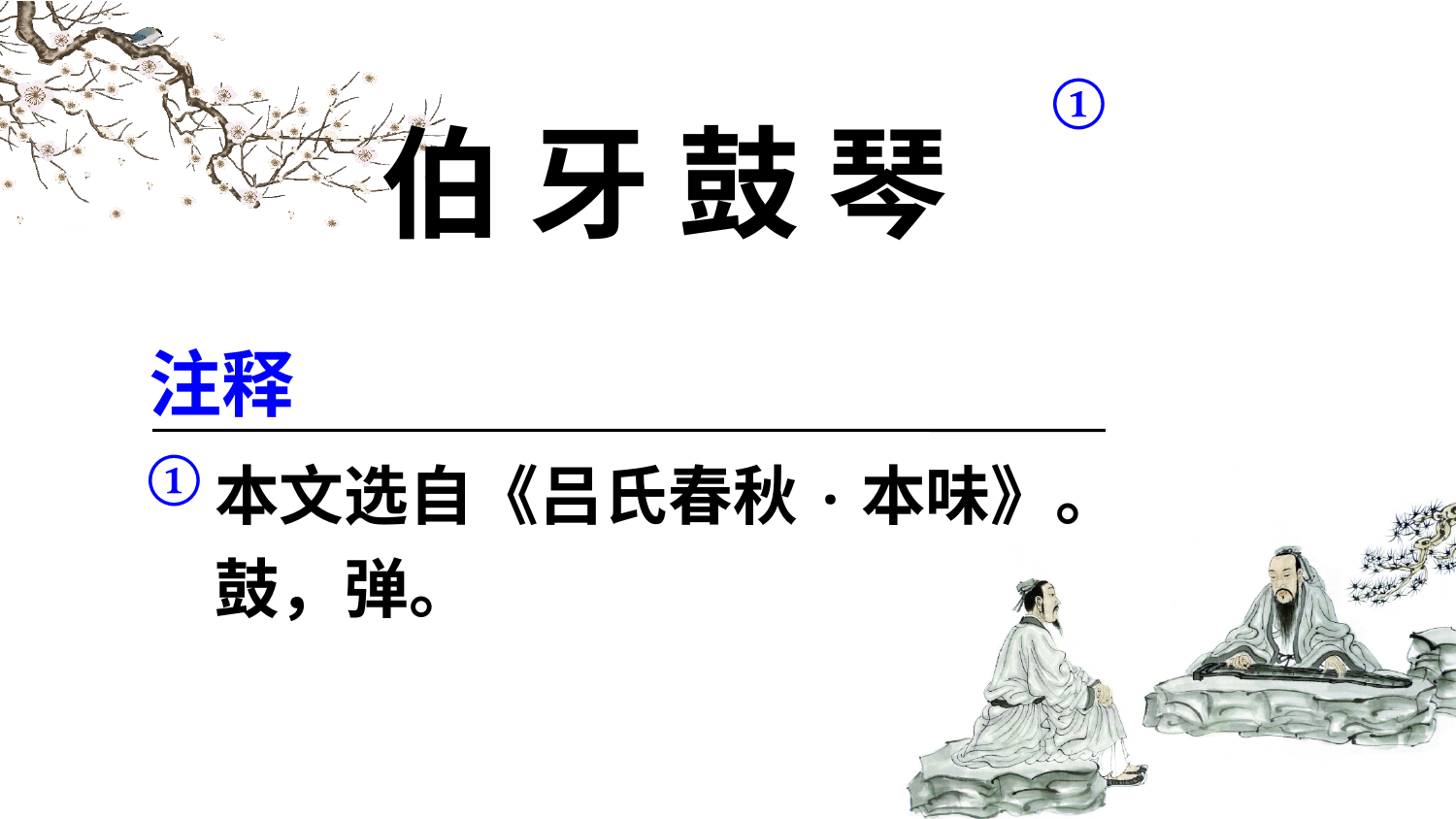

①
伯 牙 鼓 琴
注释

①
本文选自《吕氏春秋·本味》。
鼓，弹。